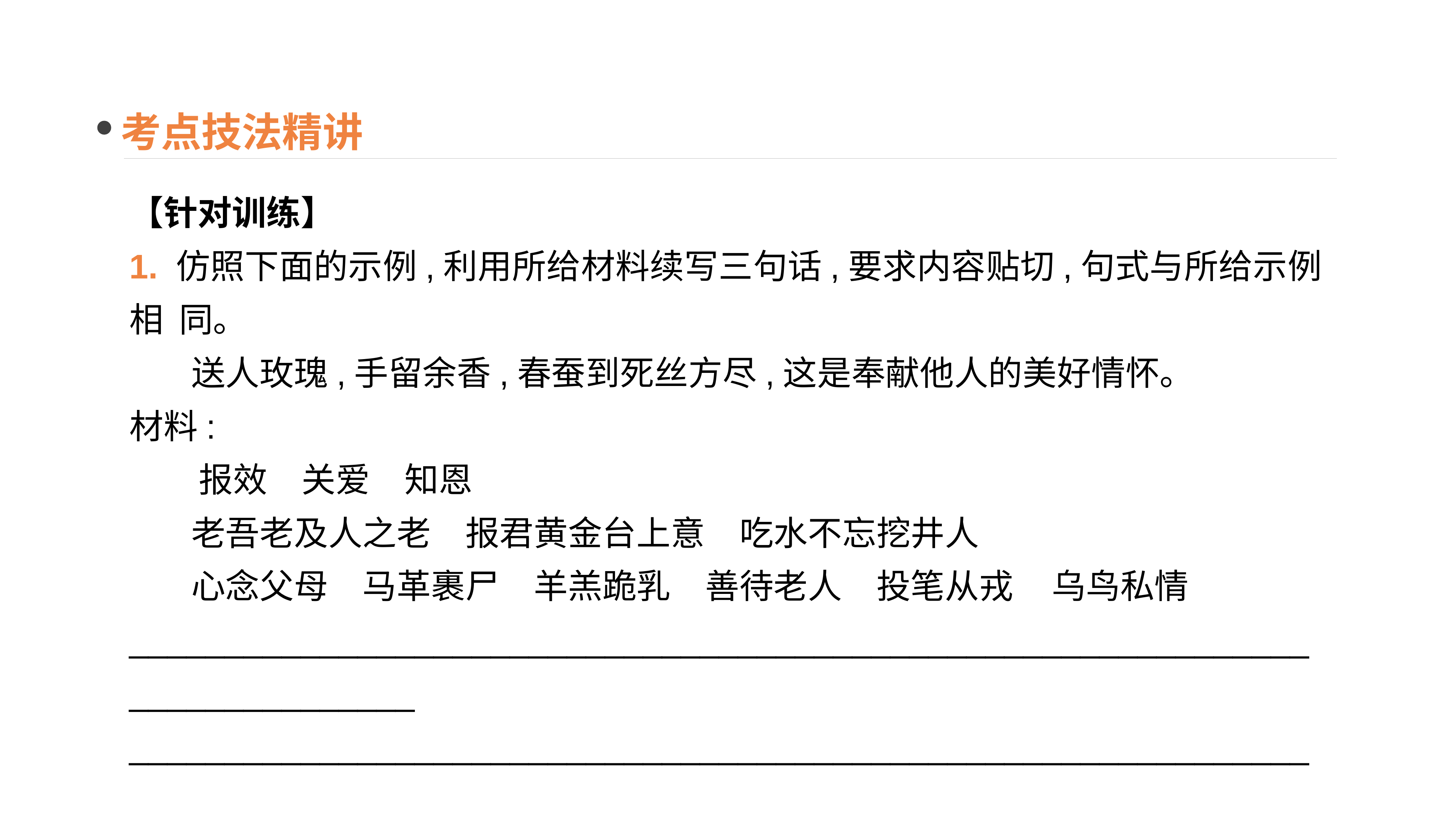

考点技法精讲

【针对训练】
1. 仿照下面的示例,利用所给材料续写三句话,要求内容贴切,句式与所给示例相  同。
       送人玫瑰,手留余香,春蚕到死丝方尽,这是奉献他人的美好情怀。
材料:
        报效　关爱　知恩
       老吾老及人之老　报君黄金台上意　吃水不忘挖井人
       心念父母　马革裹尸　羊羔跪乳　善待老人　投笔从戎     乌鸟私情
_____________________________________________________________________________
_____________________________________________________________________________